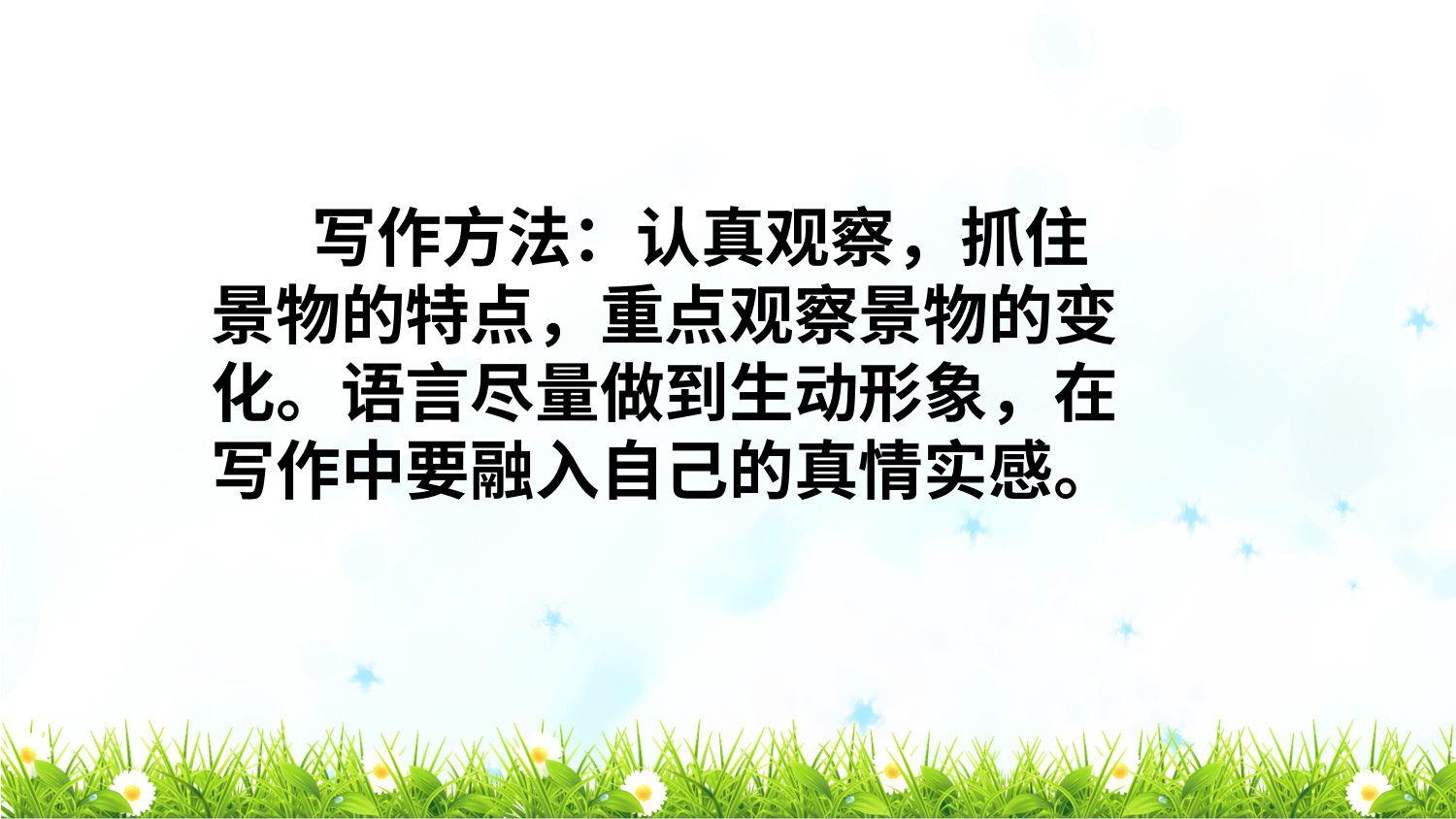

写作方法：认真观察，抓住景物的特点，重点观察景物的变化。语言尽量做到生动形象，在写作中要融入自己的真情实感。